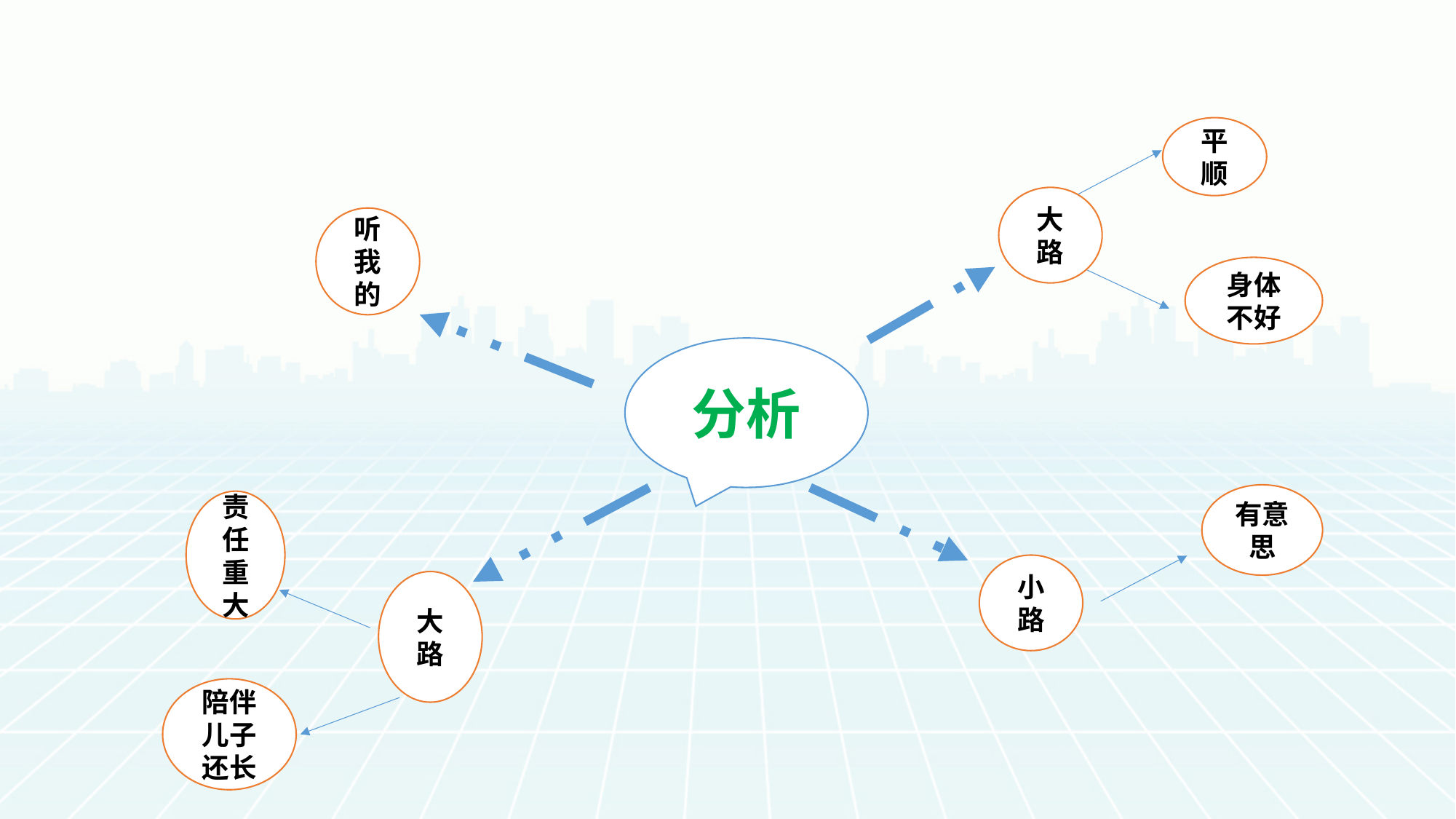

平顺
大路
听我的
身体不好
分析
有意思
责任重大
小路
大路
陪伴儿子还长